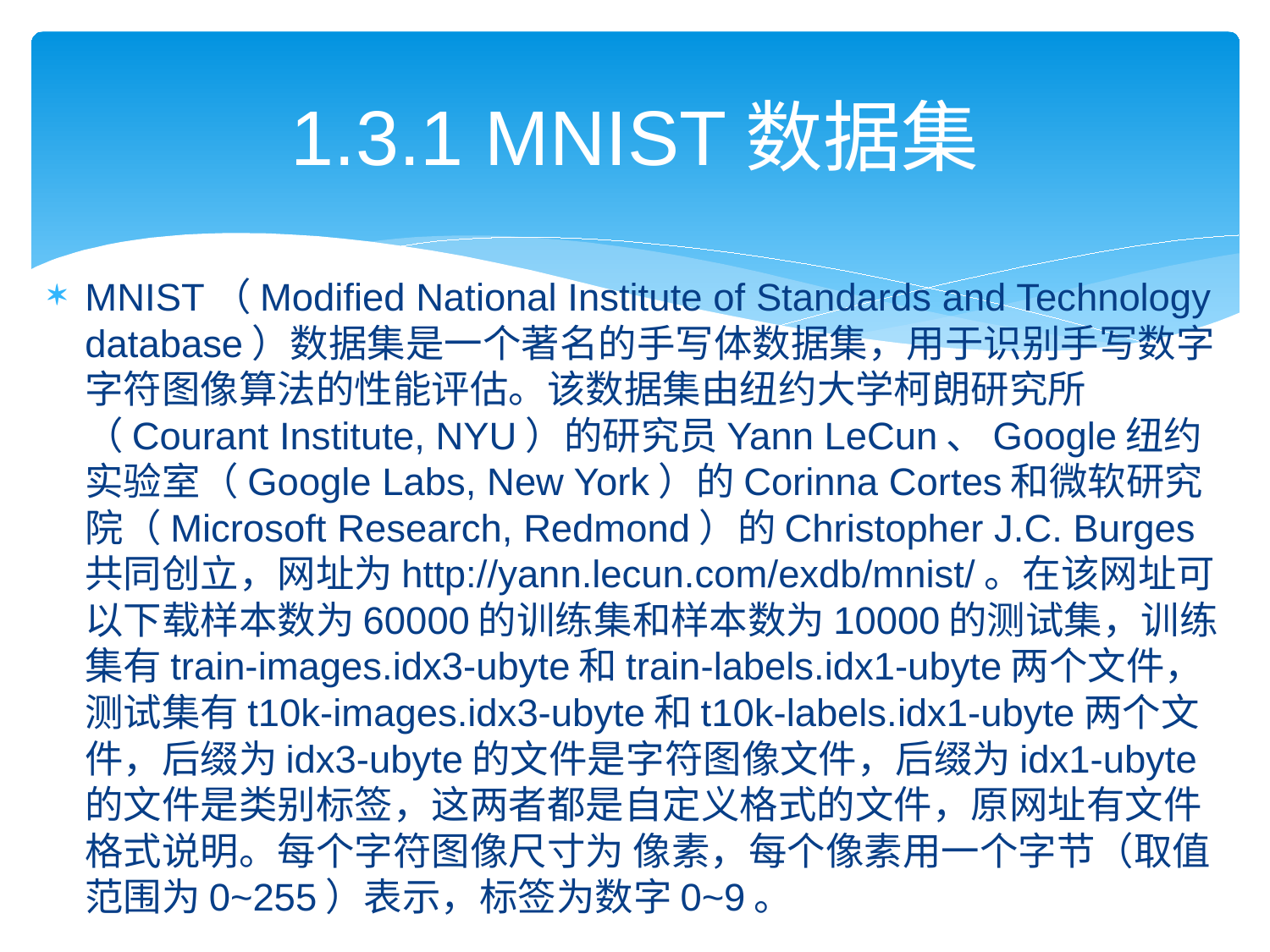

# 1.3.1 MNIST数据集
MNIST（Modified National Institute of Standards and Technology database）数据集是一个著名的手写体数据集，用于识别手写数字字符图像算法的性能评估。该数据集由纽约大学柯朗研究所（Courant Institute, NYU）的研究员Yann LeCun、Google纽约实验室（Google Labs, New York）的Corinna Cortes和微软研究院（Microsoft Research, Redmond）的Christopher J.C. Burges共同创立，网址为http://yann.lecun.com/exdb/mnist/。在该网址可以下载样本数为60000的训练集和样本数为10000的测试集，训练集有train-images.idx3-ubyte和train-labels.idx1-ubyte两个文件，测试集有t10k-images.idx3-ubyte和t10k-labels.idx1-ubyte两个文件，后缀为idx3-ubyte的文件是字符图像文件，后缀为idx1-ubyte的文件是类别标签，这两者都是自定义格式的文件，原网址有文件格式说明。每个字符图像尺寸为 像素，每个像素用一个字节（取值范围为0~255）表示，标签为数字0~9。